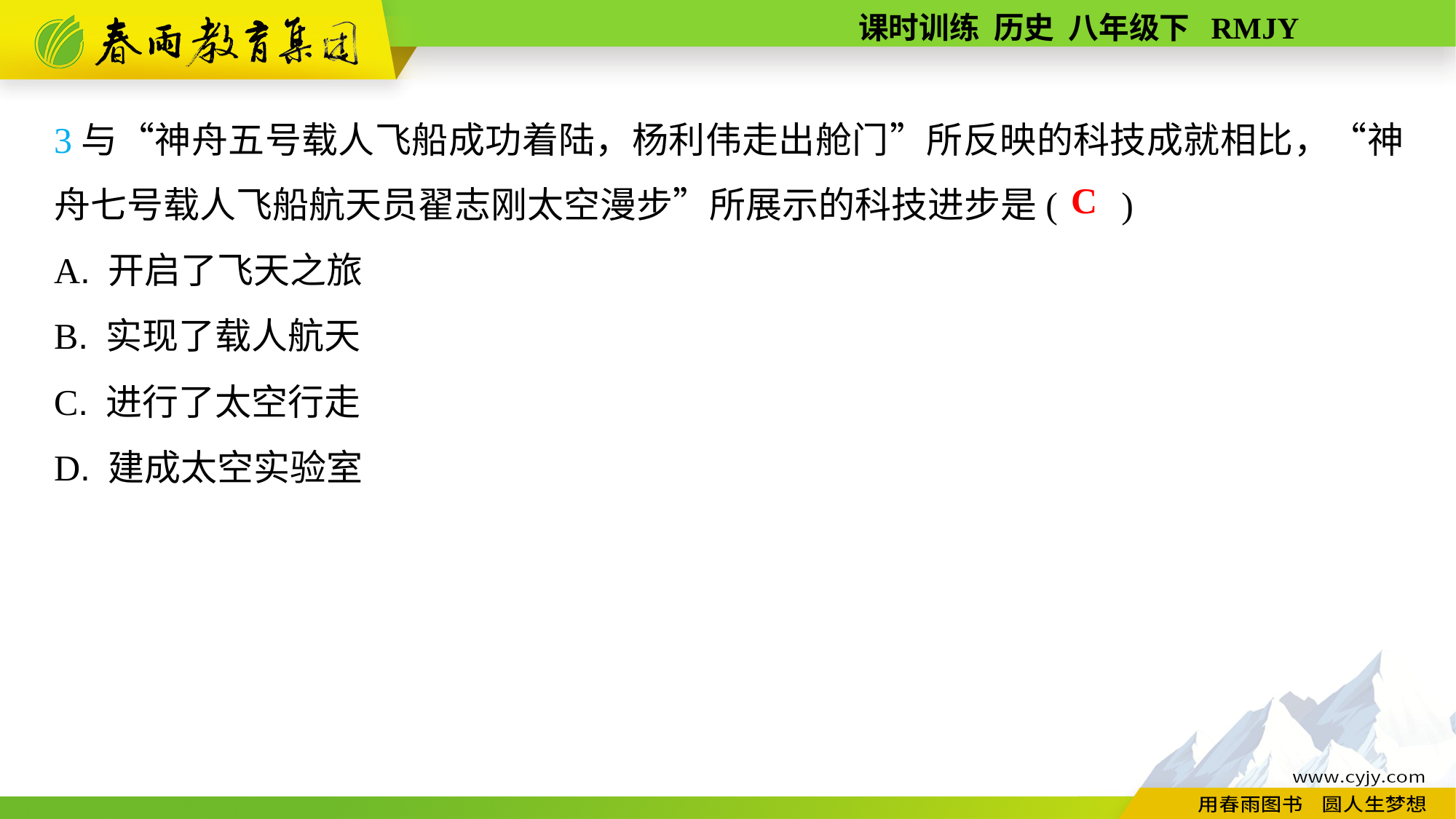

3与“神舟五号载人飞船成功着陆，杨利伟走出舱门”所反映的科技成就相比，“神舟七号载人飞船航天员翟志刚太空漫步”所展示的科技进步是(       )
A. 开启了飞天之旅
B. 实现了载人航天
C. 进行了太空行走
D. 建成太空实验室
C